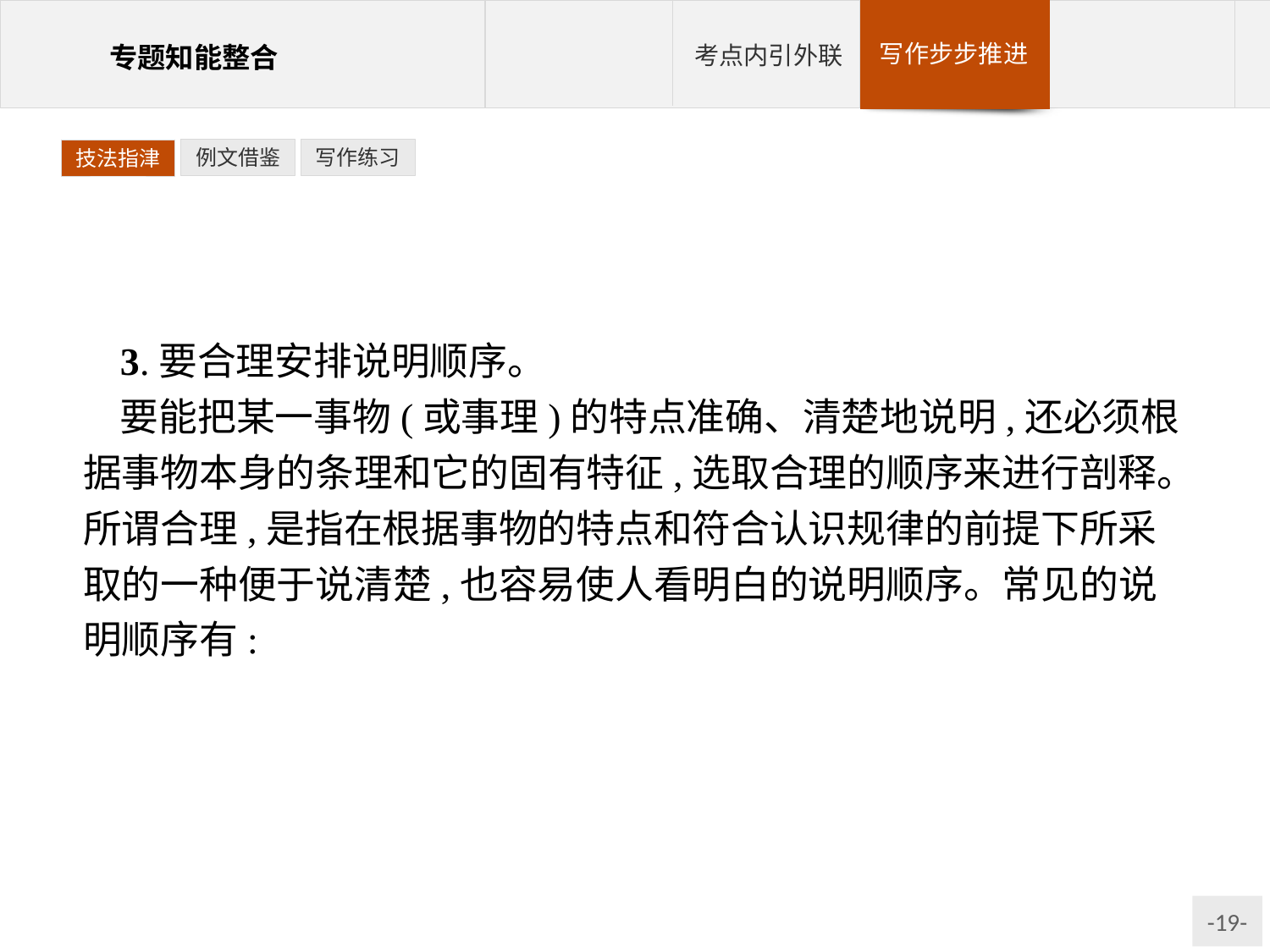

例文借鉴
写作练习
技法指津
3.要合理安排说明顺序。
要能把某一事物(或事理)的特点准确、清楚地说明,还必须根据事物本身的条理和它的固有特征,选取合理的顺序来进行剖释。所谓合理,是指在根据事物的特点和符合认识规律的前提下所采取的一种便于说清楚,也容易使人看明白的说明顺序。常见的说明顺序有: